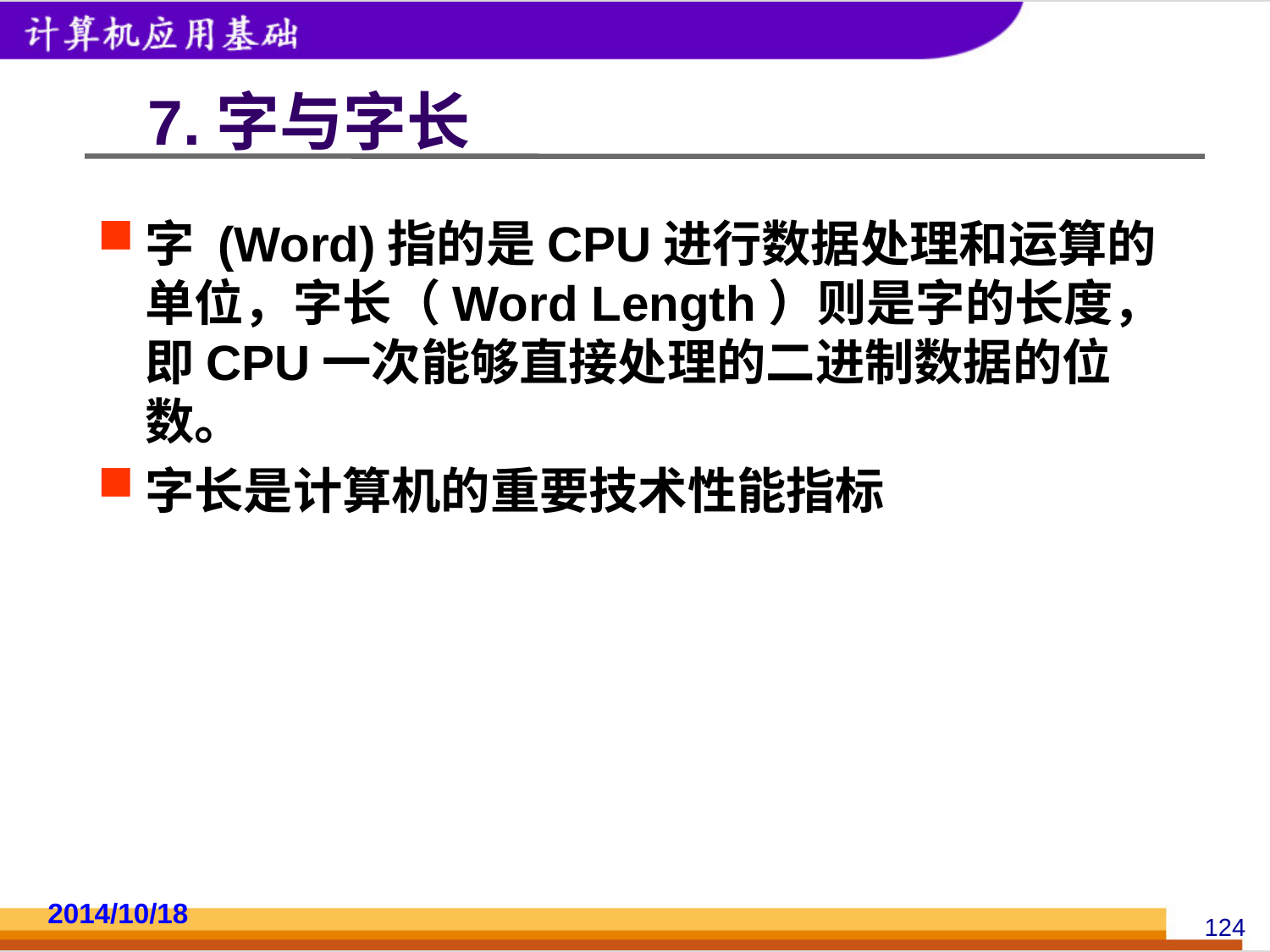

# 7.字与字长
字 (Word)指的是CPU进行数据处理和运算的单位，字长（Word Length）则是字的长度，即CPU一次能够直接处理的二进制数据的位数。
字长是计算机的重要技术性能指标
2014/10/18